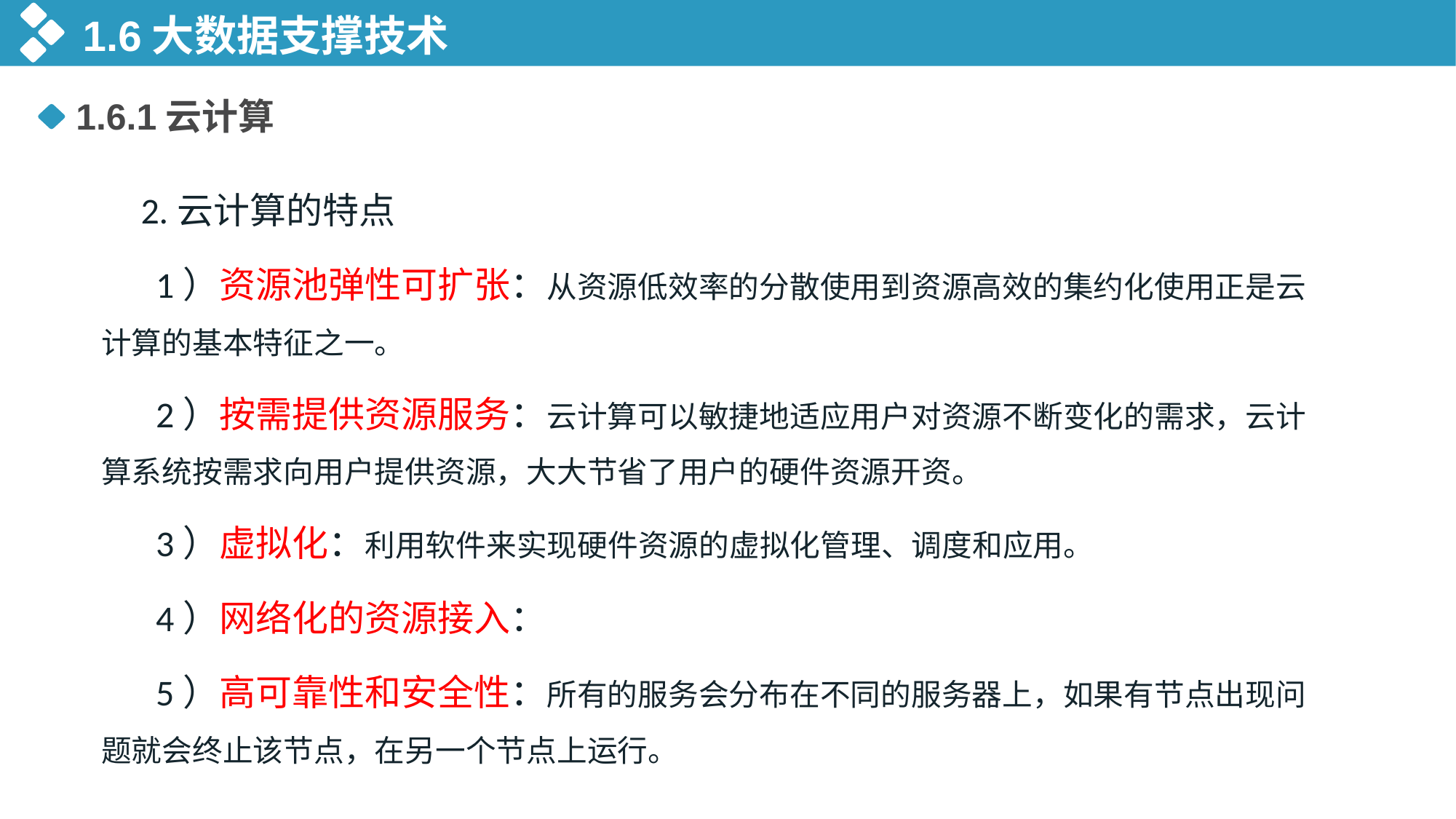

1.6大数据支撑技术
1.6.1云计算

     2.云计算的特点
1）资源池弹性可扩张：从资源低效率的分散使用到资源高效的集约化使用正是云计算的基本特征之一。
2）按需提供资源服务：云计算可以敏捷地适应用户对资源不断变化的需求，云计算系统按需求向用户提供资源，大大节省了用户的硬件资源开资。
3）虚拟化：利用软件来实现硬件资源的虚拟化管理、调度和应用。
4）网络化的资源接入：
5）高可靠性和安全性：所有的服务会分布在不同的服务器上，如果有节点出现问题就会终止该节点，在另一个节点上运行。